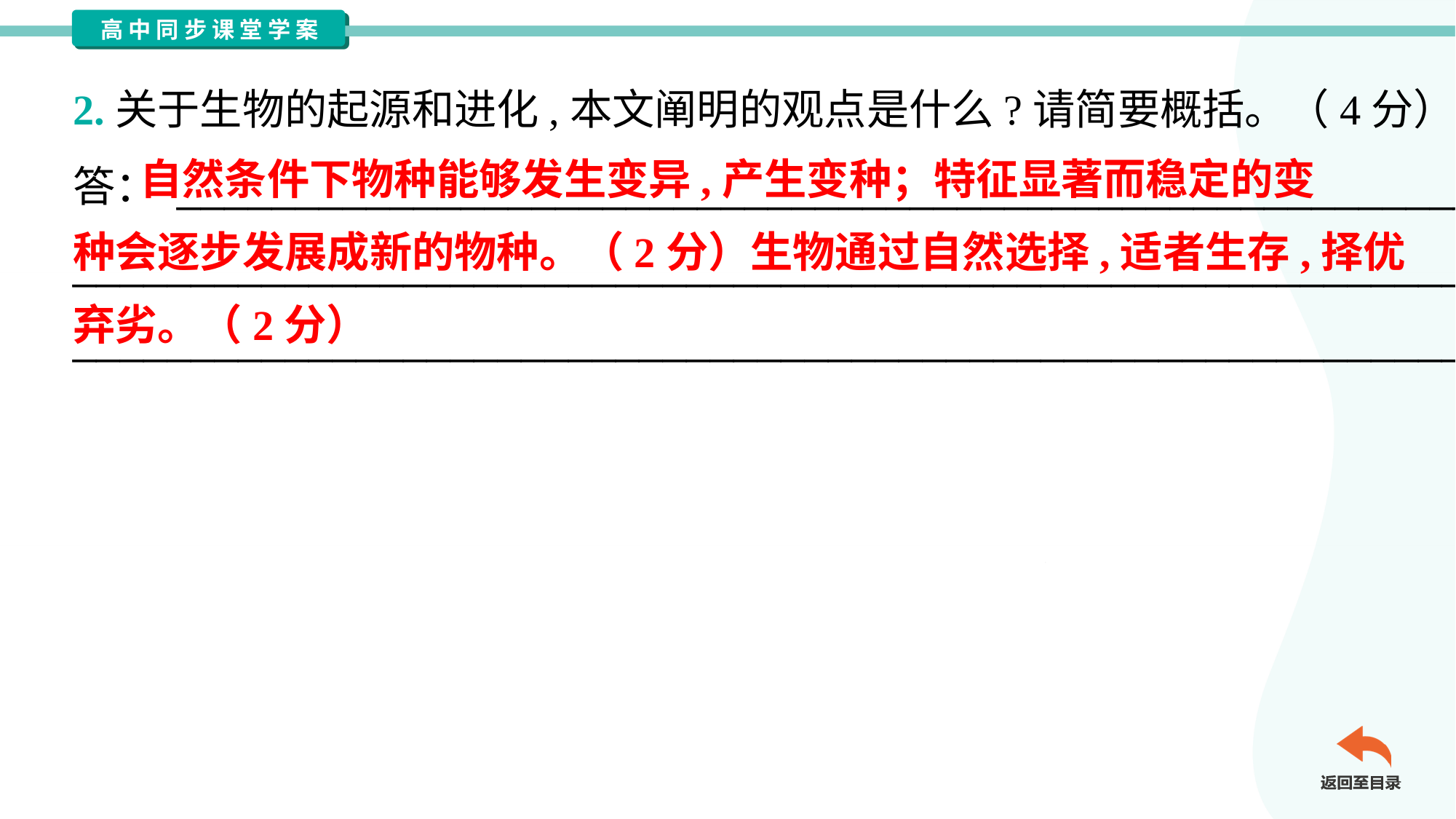

2.关于生物的起源和进化,本文阐明的观点是什么?请简要概括。（4分）
答： ________________________________________________________
_____________________________________________________________
_____________________________________________________________
      自然条件下物种能够发生变异,产生变种；特征显著而稳定的变
种会逐步发展成新的物种。（2分）生物通过自然选择,适者生存,择优
弃劣。（2分）